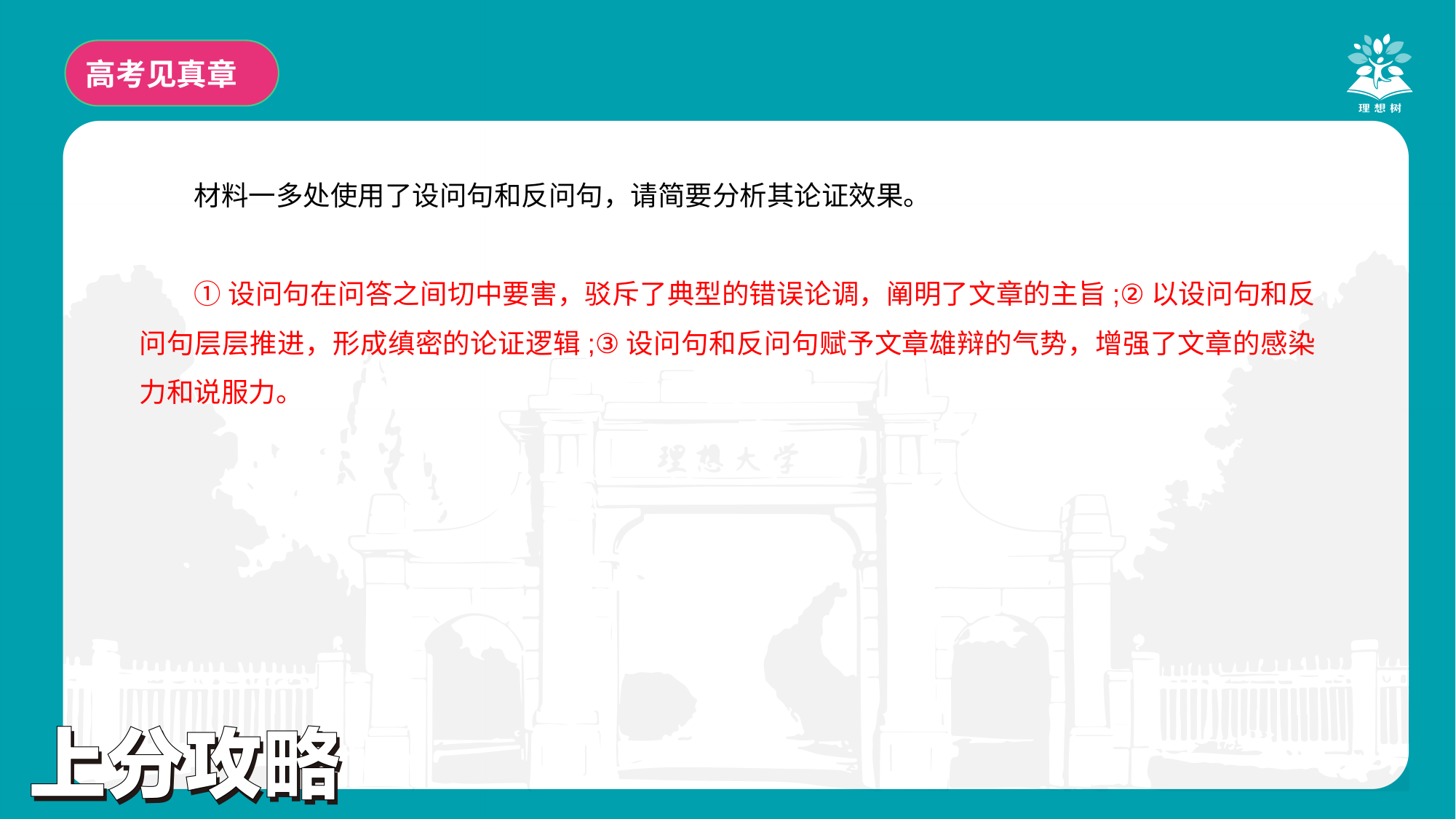

高考见真章
材料一多处使用了设问句和反问句，请简要分析其论证效果。

①设问句在问答之间切中要害，驳斥了典型的错误论调，阐明了文章的主旨;②以设问句和反问句层层推进，形成缜密的论证逻辑;③设问句和反问句赋予文章雄辩的气势，增强了文章的感染力和说服力。